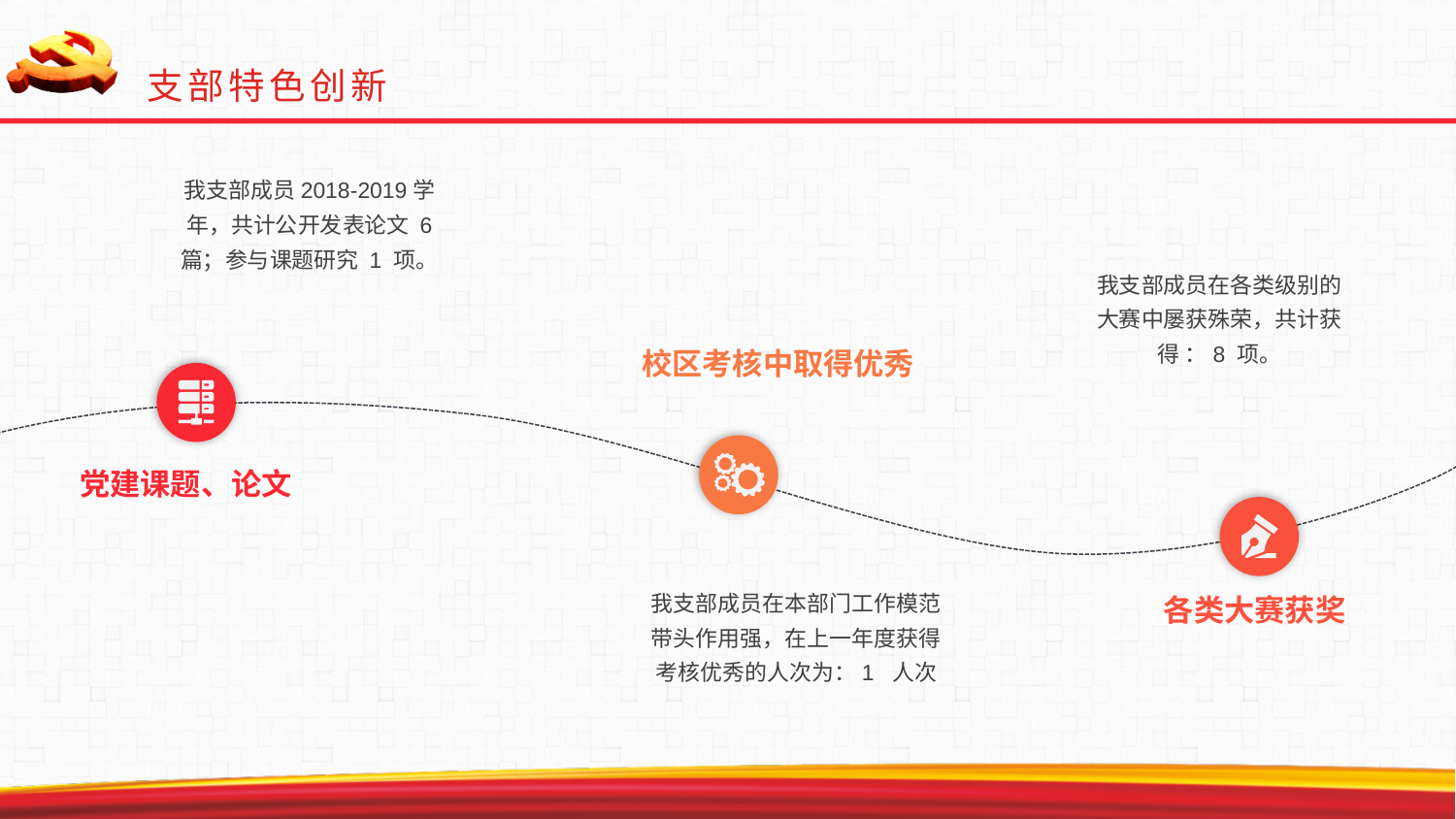

支部特色创新
我支部成员2018-2019学年，共计公开发表论文 6 篇；参与课题研究 1 项。
我支部成员在各类级别的大赛中屡获殊荣，共计获得 ：8 项。
校区考核中取得优秀

党建课题、论文

我支部成员在本部门工作模范带头作用强，在上一年度获得考核优秀的人次为：1  人次
各类大赛获奖